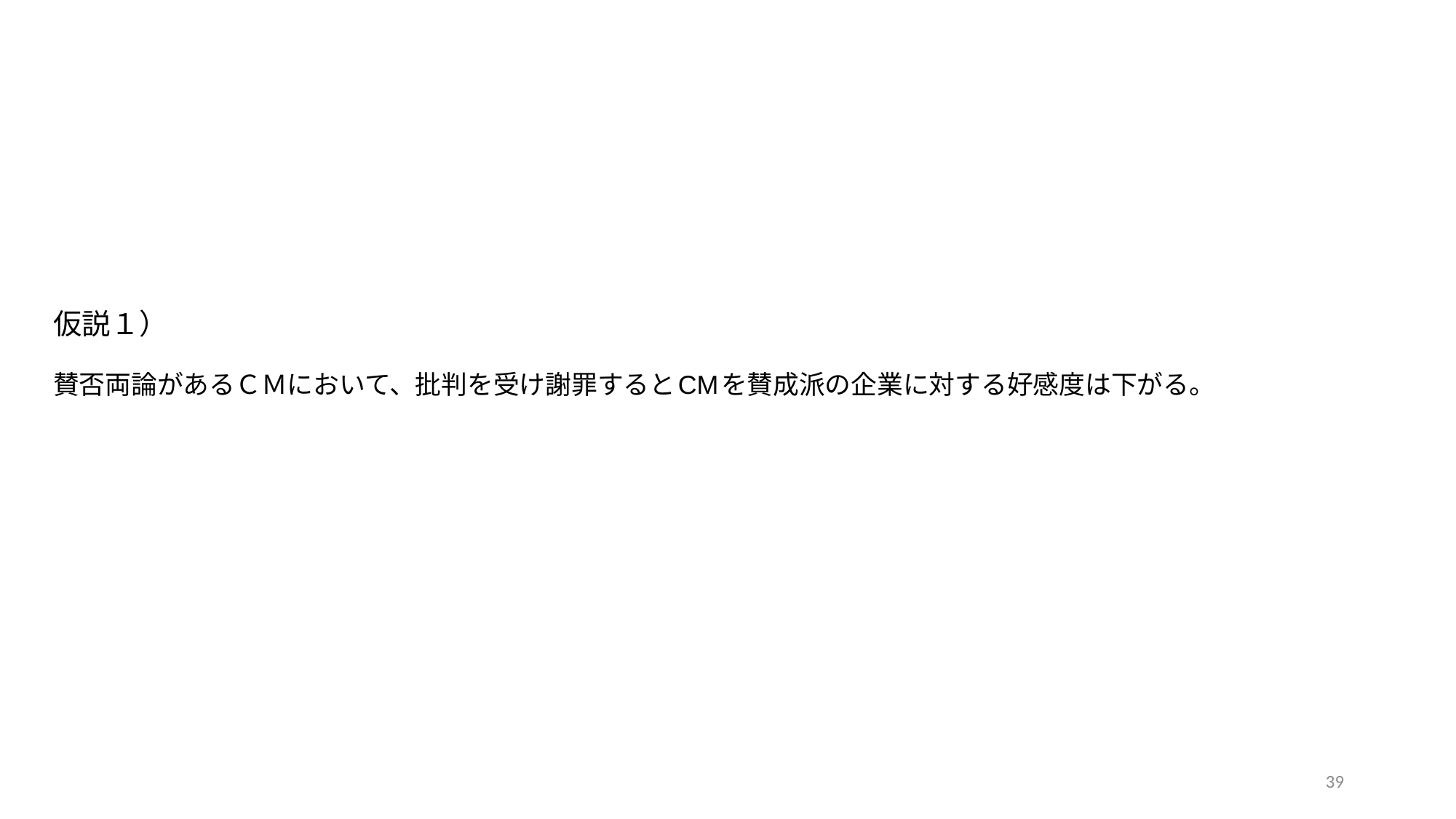

# 仮説１） 賛否両論があるＣＭにおいて、批判を受け謝罪するとCMを賛成派の企業に対する好感度は下がる。
39